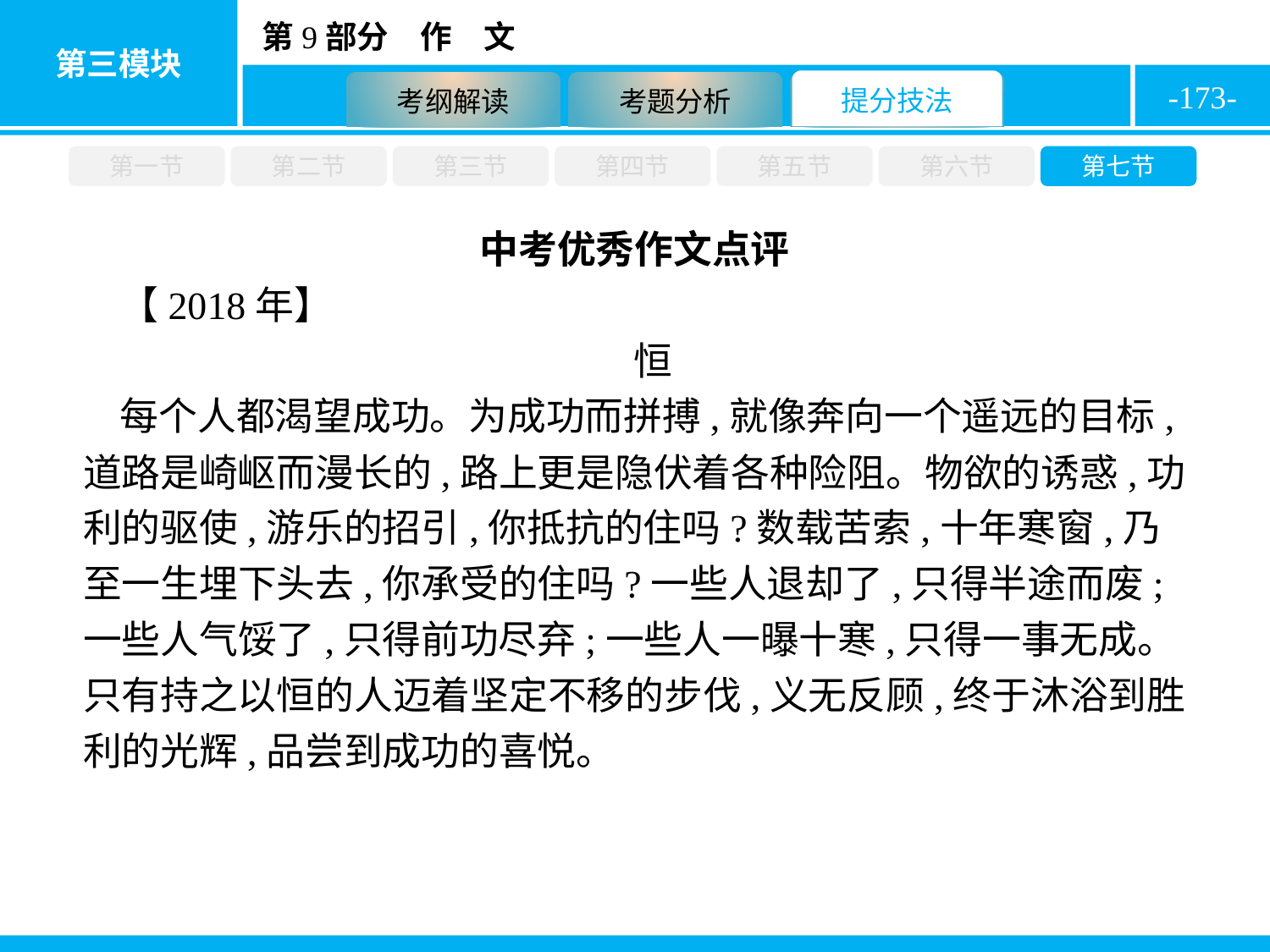

-173-
第一节
第二节
第三节
第四节
第五节
第六节
第七节
中考优秀作文点评
【2018年】
恒
每个人都渴望成功。为成功而拼搏,就像奔向一个遥远的目标,道路是崎岖而漫长的,路上更是隐伏着各种险阻。物欲的诱惑,功利的驱使,游乐的招引,你抵抗的住吗?数载苦索,十年寒窗,乃至一生埋下头去,你承受的住吗?一些人退却了,只得半途而废;一些人气馁了,只得前功尽弃;一些人一曝十寒,只得一事无成。只有持之以恒的人迈着坚定不移的步伐,义无反顾,终于沐浴到胜利的光辉,品尝到成功的喜悦。